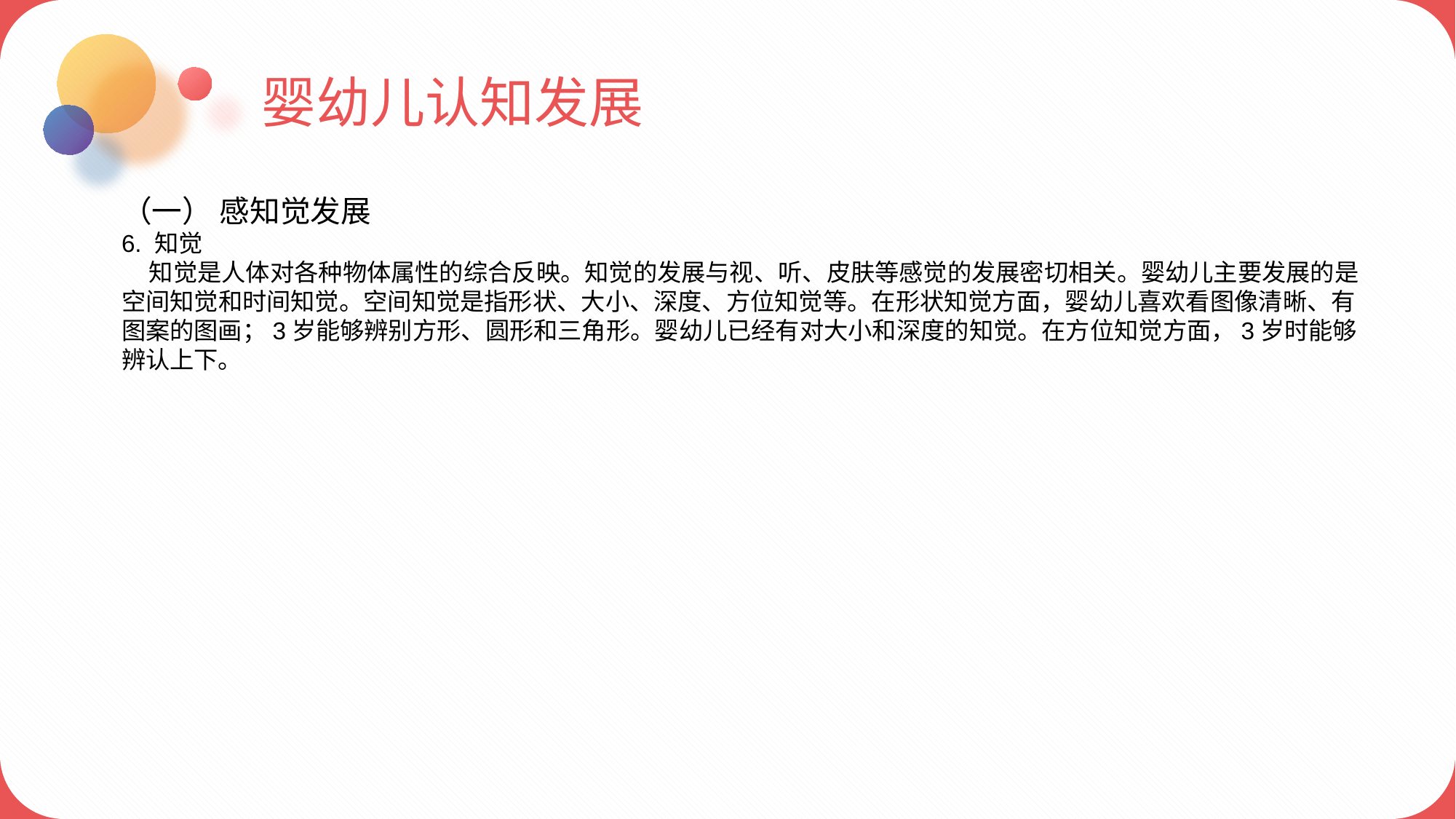

婴幼儿认知发展
（一） 感知觉发展
6. 知觉
    知觉是人体对各种物体属性的综合反映。知觉的发展与视、听、皮肤等感觉的发展密切相关。婴幼儿主要发展的是空间知觉和时间知觉。空间知觉是指形状、大小、深度、方位知觉等。在形状知觉方面，婴幼儿喜欢看图像清晰、有图案的图画；3岁能够辨别方形、圆形和三角形。婴幼儿已经有对大小和深度的知觉。在方位知觉方面，3岁时能够辨认上下。